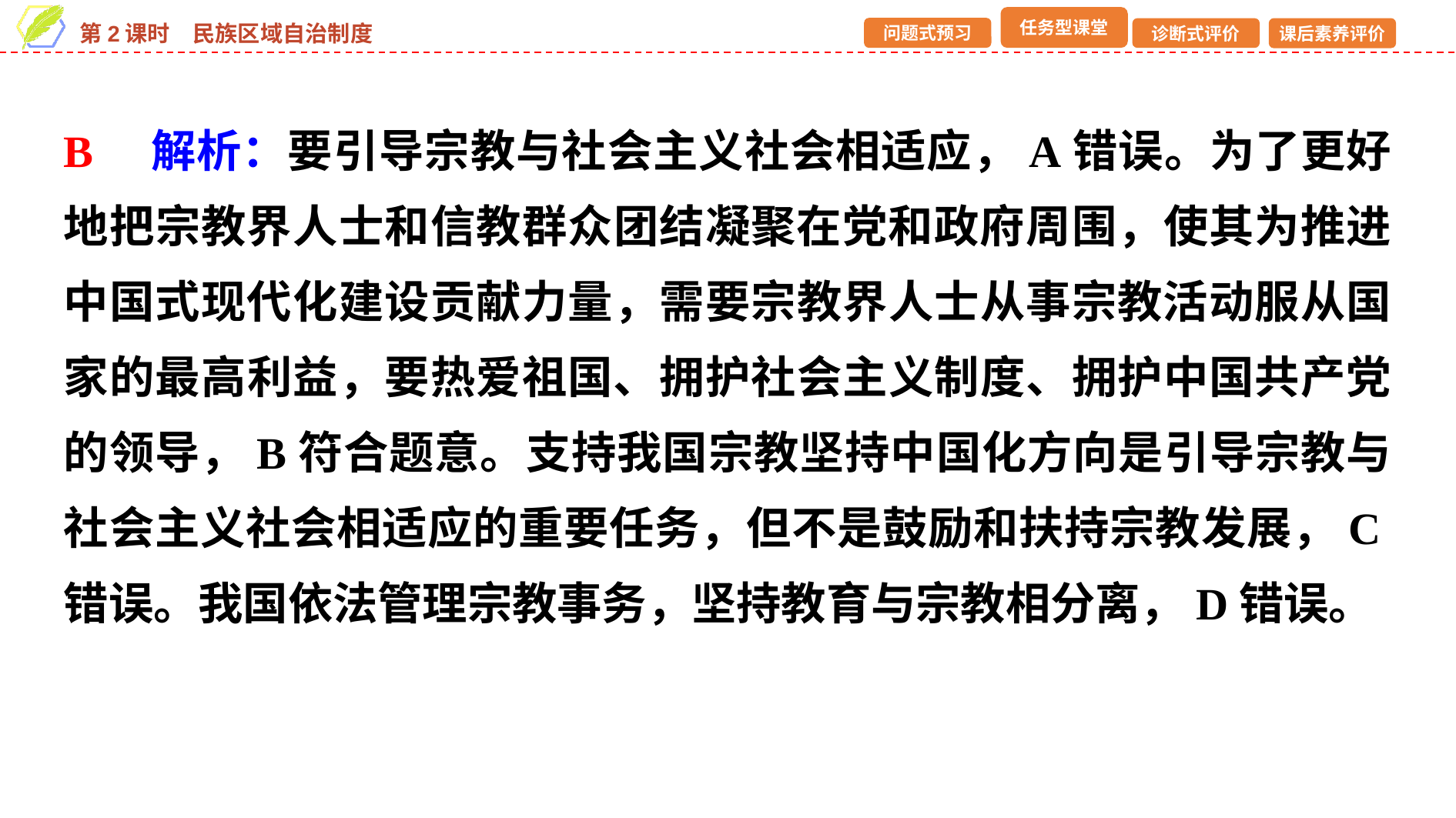

B　解析：要引导宗教与社会主义社会相适应，A错误。为了更好地把宗教界人士和信教群众团结凝聚在党和政府周围，使其为推进中国式现代化建设贡献力量，需要宗教界人士从事宗教活动服从国家的最高利益，要热爱祖国、拥护社会主义制度、拥护中国共产党的领导，B符合题意。支持我国宗教坚持中国化方向是引导宗教与社会主义社会相适应的重要任务，但不是鼓励和扶持宗教发展，C错误。我国依法管理宗教事务，坚持教育与宗教相分离，D错误。